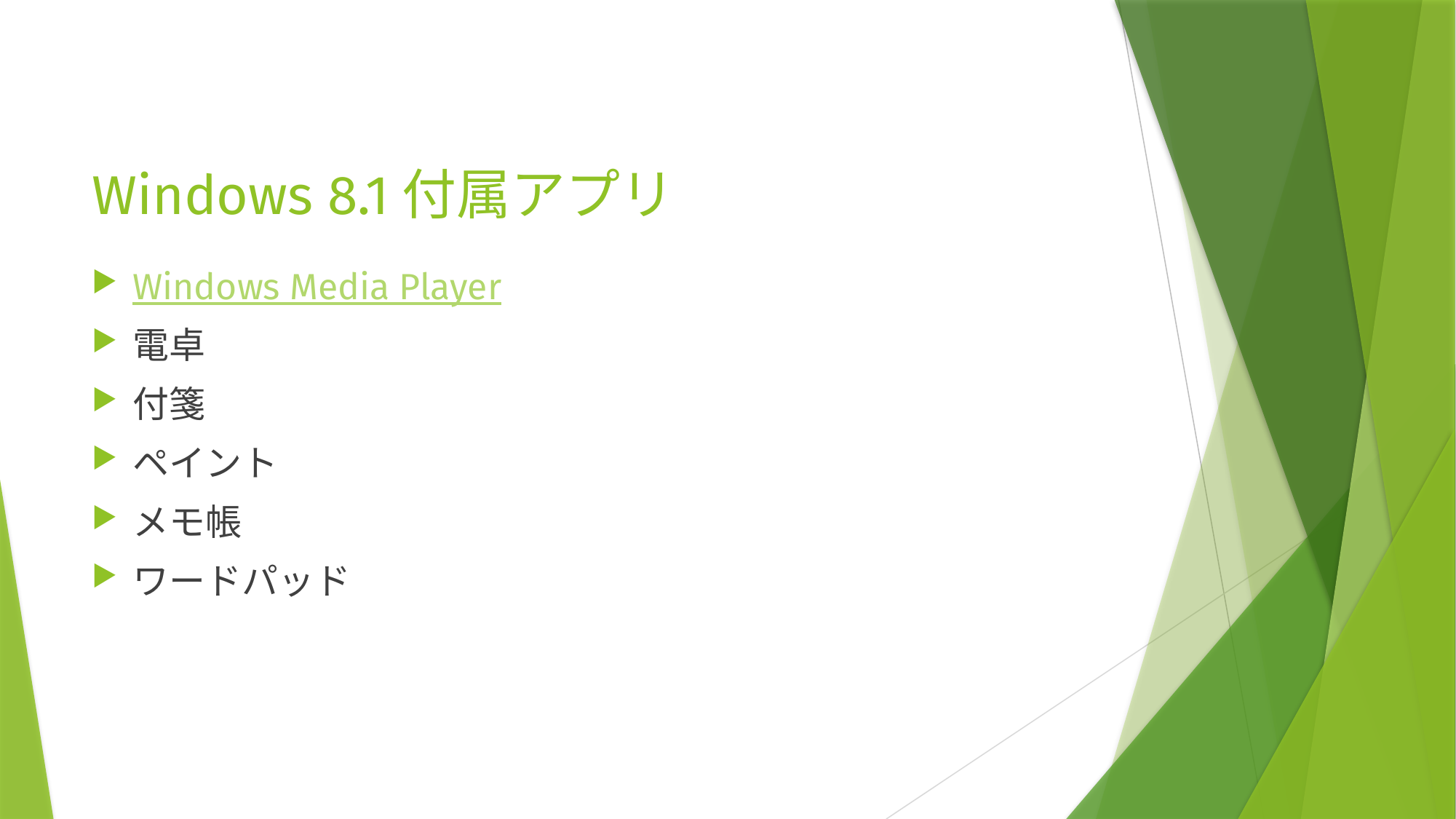

# Windows 8.1付属アプリ
Windows Media Player
電卓
付箋
ペイント
メモ帳
ワードパッド